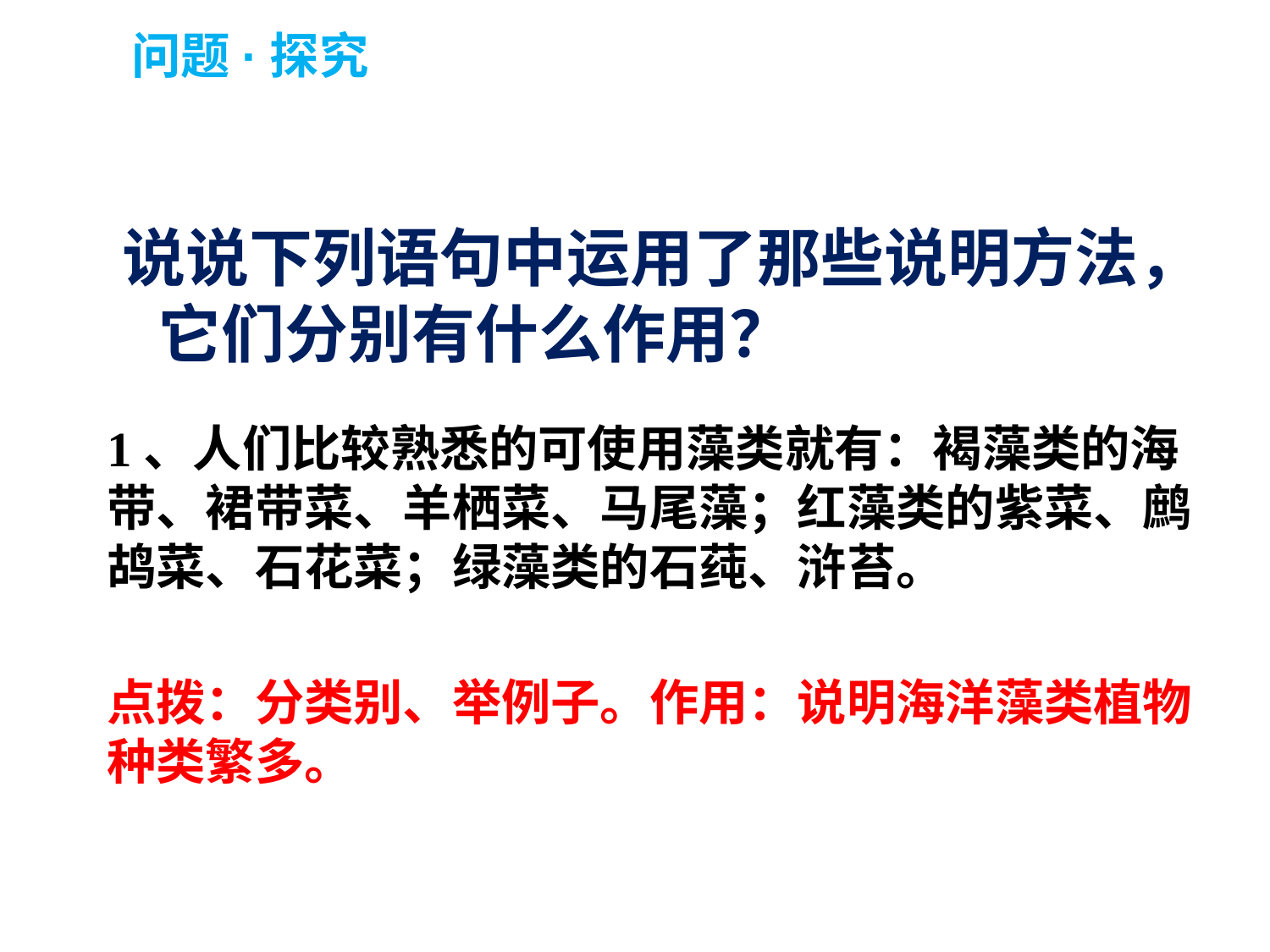

问题·探究
说说下列语句中运用了那些说明方法，它们分别有什么作用？
1、人们比较熟悉的可使用藻类就有：褐藻类的海带、裙带菜、羊栖菜、马尾藻；红藻类的紫菜、鹧鸪菜、石花菜；绿藻类的石莼、浒苔。
点拨：分类别、举例子。作用：说明海洋藻类植物种类繁多。